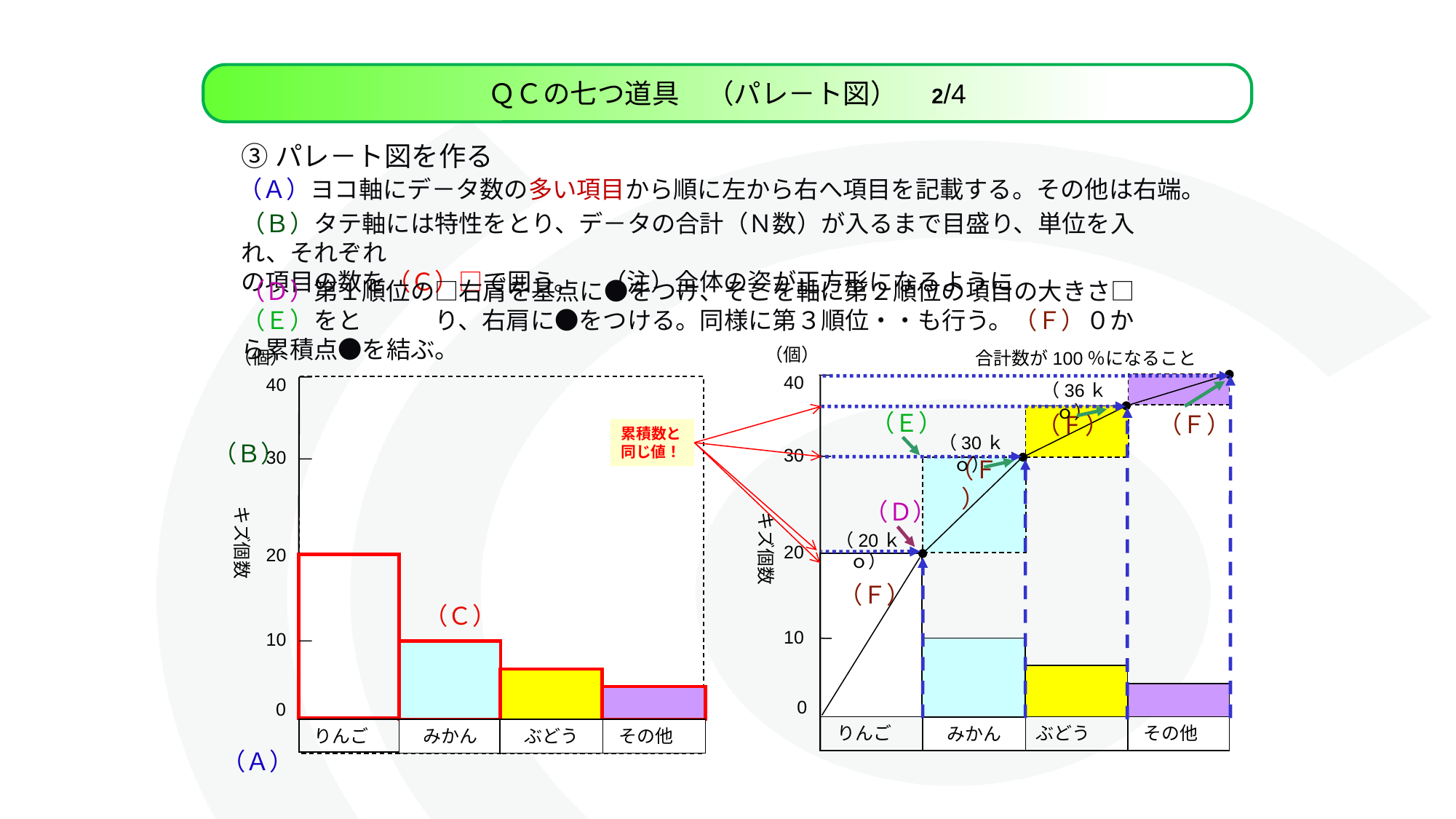

ＱＣの七つ道具　（パレ－ト図）　2/4
③パレ－ト図を作る
（Ａ）ヨコ軸にデ－タ数の多い項目から順に左から右へ項目を記載する。その他は右端。

（Ｂ）タテ軸には特性をとり、デ－タの合計（Ｎ数）が入るまで目盛り、単位を入れ、それぞれ　　　　
の項目の数を（Ｃ）□で囲う。　（注）全体の姿が正方形になるように

（Ｄ）第１順位の□右肩を基点に●をつけ、そこを軸に第２順位の項目の大きさ□（Ｅ）をと　　　り、右肩に●をつける。同様に第３順位・・も行う。（Ｆ）０から累積点●を結ぶ。
（個）
（個）
合計数が100％になること

40
40
（36ｋｏ）

（Ｅ）
（Ｆ）
（Ｆ）

累積数と
同じ値！
（30ｋｏ）
（Ｂ）

30
30
（Ｆ）

（Ｄ）
キズ個数
キズ個数

（20ｋｏ）

20
20

（Ｆ）
（Ｃ）
10
10

　0
　0
りんご
ぶどう
その他
みかん
りんご
みかん
ぶどう
その他
XXXX
（Ａ）